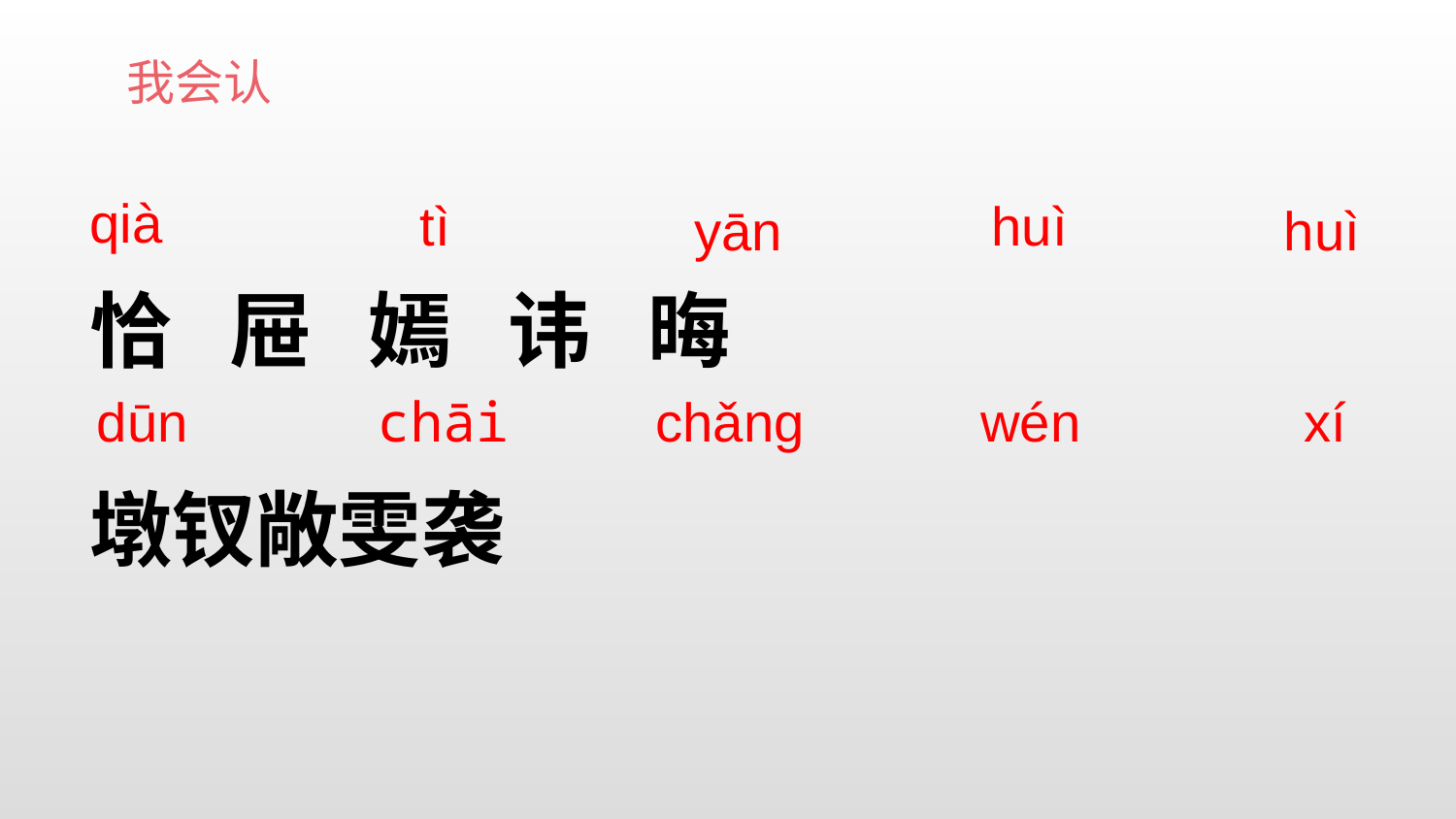

我会认
恰   屉   嫣   讳   晦
墩钗敞雯袭
qià
tì
huì
yān
huì
dūn
chāi
chǎng
wén
xí